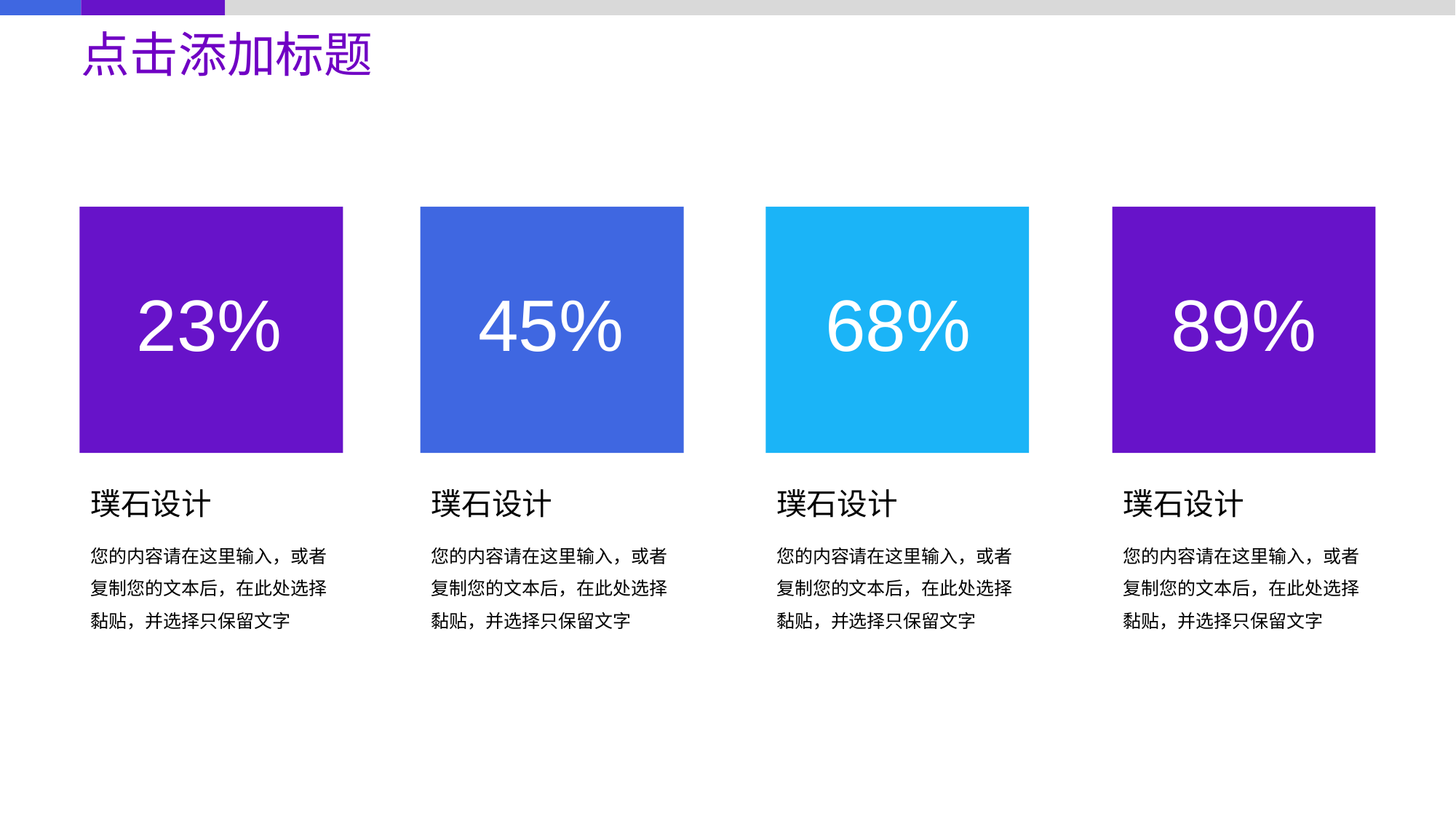

# 点击添加标题

23%
璞石设计
您的内容请在这里输入，或者复制您的文本后，在此处选择黏贴，并选择只保留文字

45%
璞石设计
您的内容请在这里输入，或者复制您的文本后，在此处选择黏贴，并选择只保留文字

68%
璞石设计
您的内容请在这里输入，或者复制您的文本后，在此处选择黏贴，并选择只保留文字

89%
璞石设计
您的内容请在这里输入，或者复制您的文本后，在此处选择黏贴，并选择只保留文字